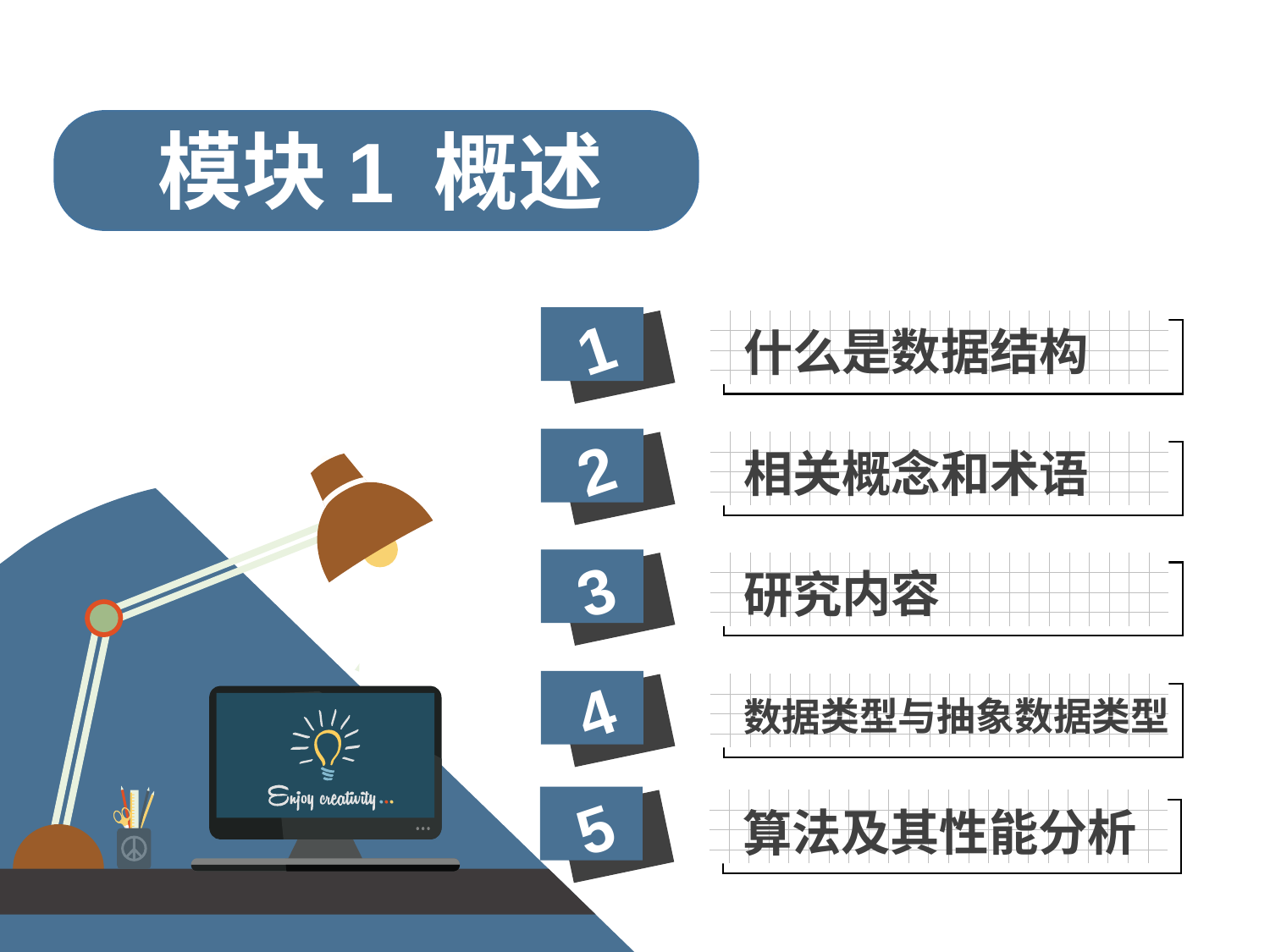

模块1
概述
1

什么是数据结构

2

相关概念和术语

3

研究内容

4

数据类型与抽象数据类型
5

算法及其性能分析